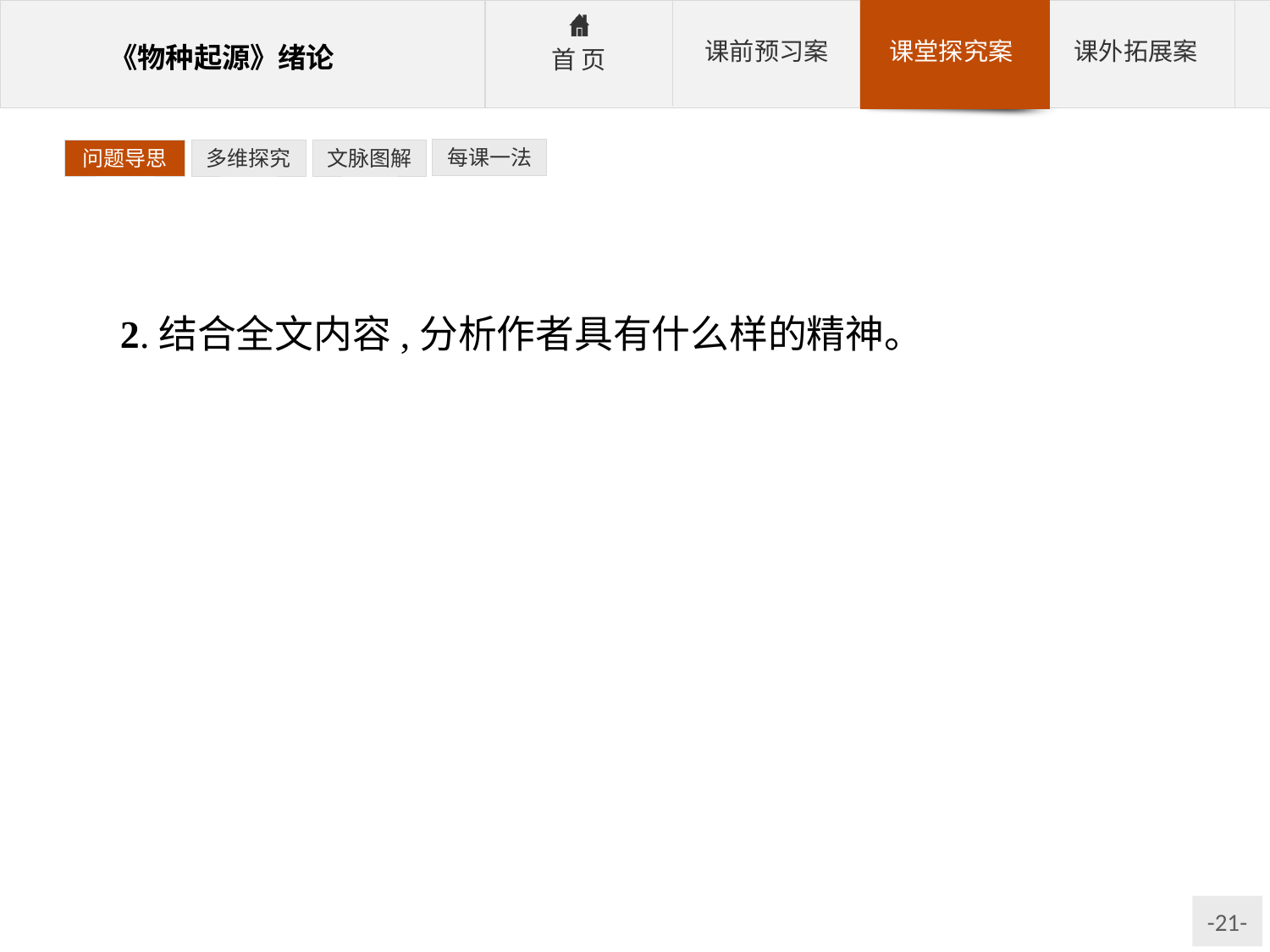

每课一法
问题导思
多维探究
文脉图解
2.结合全文内容,分析作者具有什么样的精神。
参考答案:(1)整理成书的过程——刻苦钻研的精神;(2)对提前发表的原因的说明——实事求是的精神;(3)对内容过简的说明——谦逊审慎的态度;(4)对物种由演变而来的说明——严肃认真的态度;(5)研究方法的介绍——亲身实践的精神;(6)对家禽变异的作用的说明——尊重事实的态度;(7)对观点正确的强调——毫不动摇的决心。